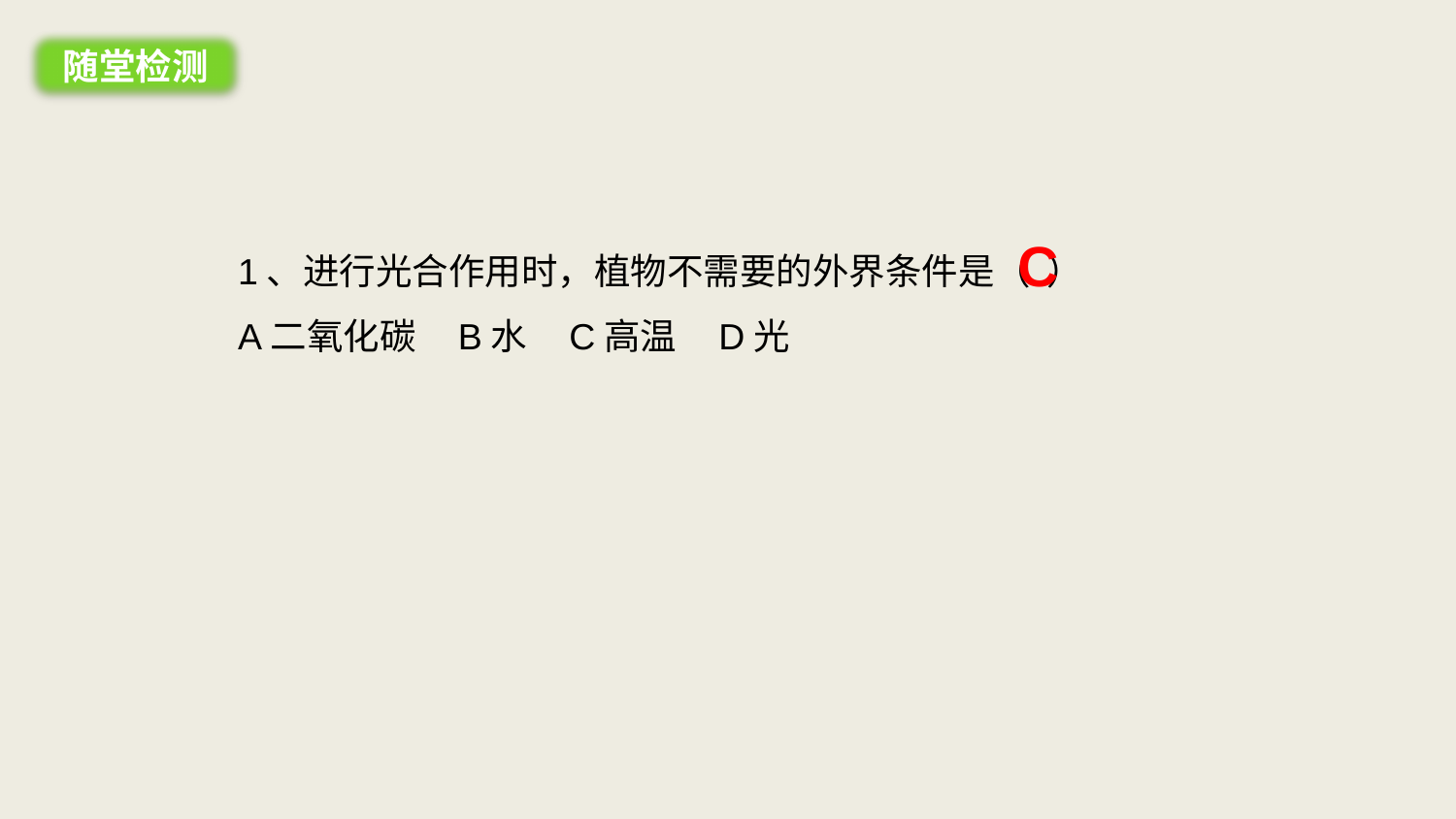

随堂检测
1、进行光合作用时，植物不需要的外界条件是（  ）
A二氧化碳    B水    C高温    D光

C